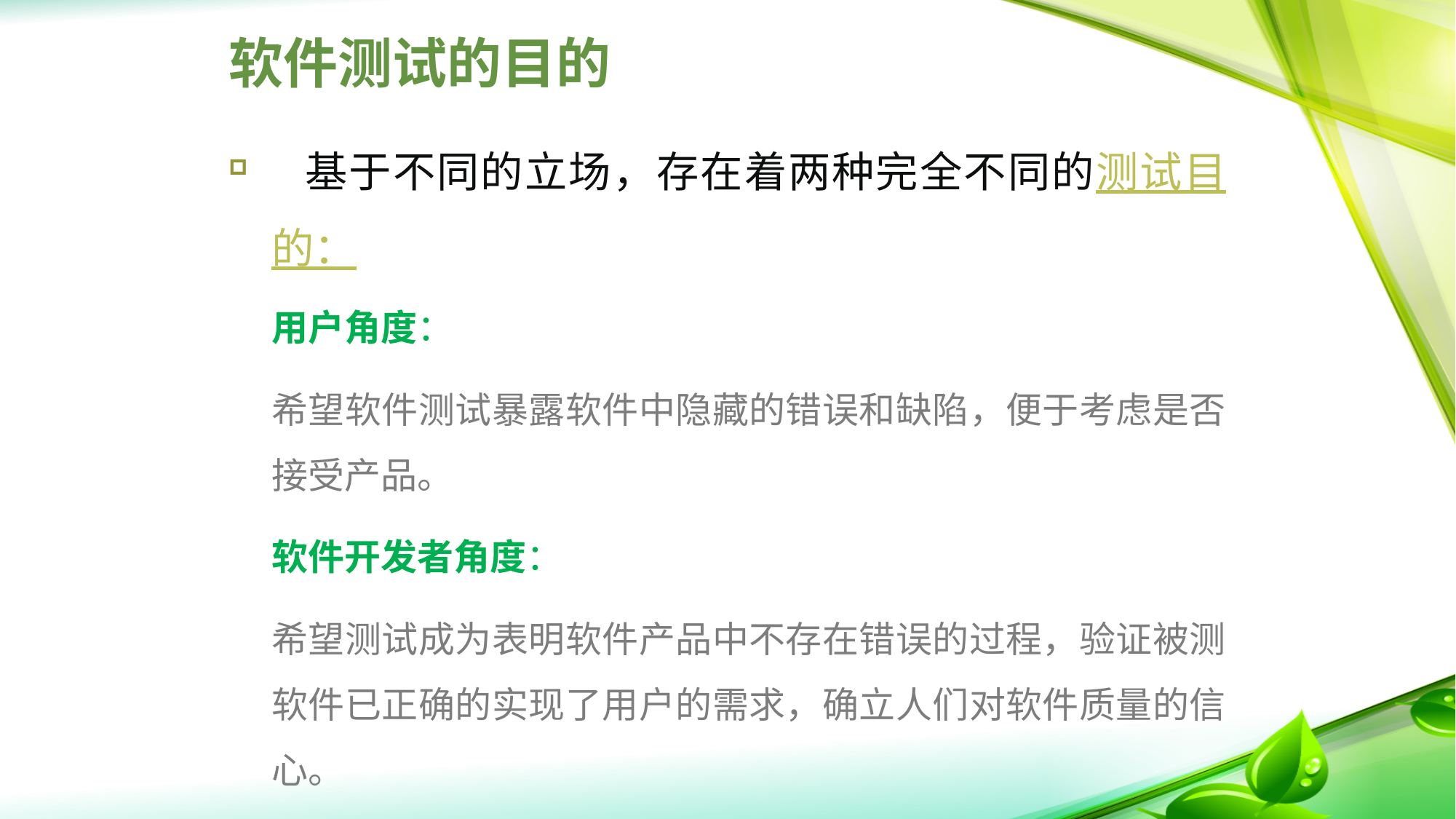

# 软件测试的目的
  基于不同的立场，存在着两种完全不同的测试目的：
用户角度：
希望软件测试暴露软件中隐藏的错误和缺陷，便于考虑是否接受产品。
软件开发者角度：
希望测试成为表明软件产品中不存在错误的过程，验证被测软件已正确的实现了用户的需求，确立人们对软件质量的信心。